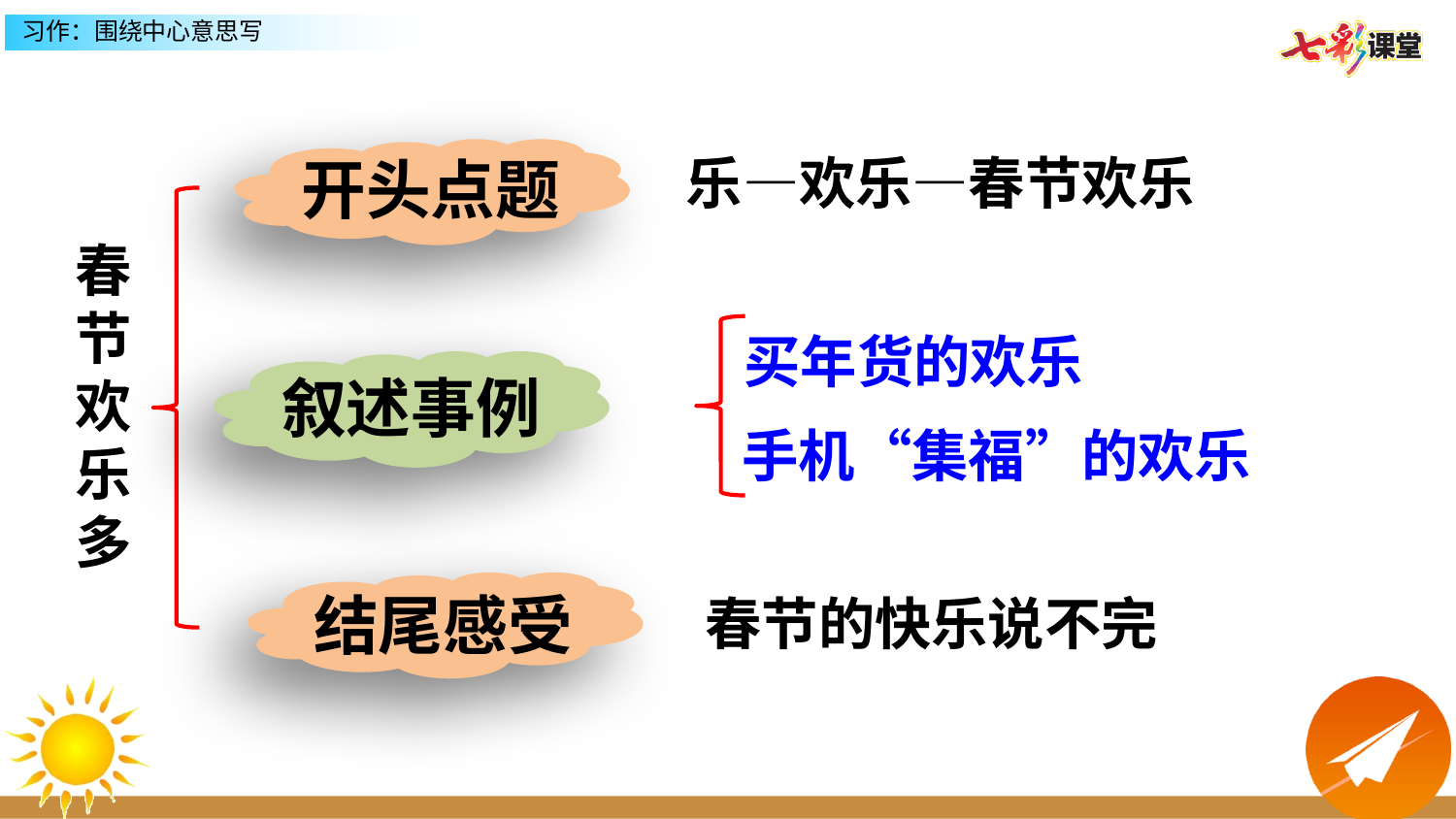

开头点题
乐—欢乐—春节欢乐

春节欢乐多

买年货的欢乐

叙述事例
手机“集福”的欢乐

结尾感受
春节的快乐说不完